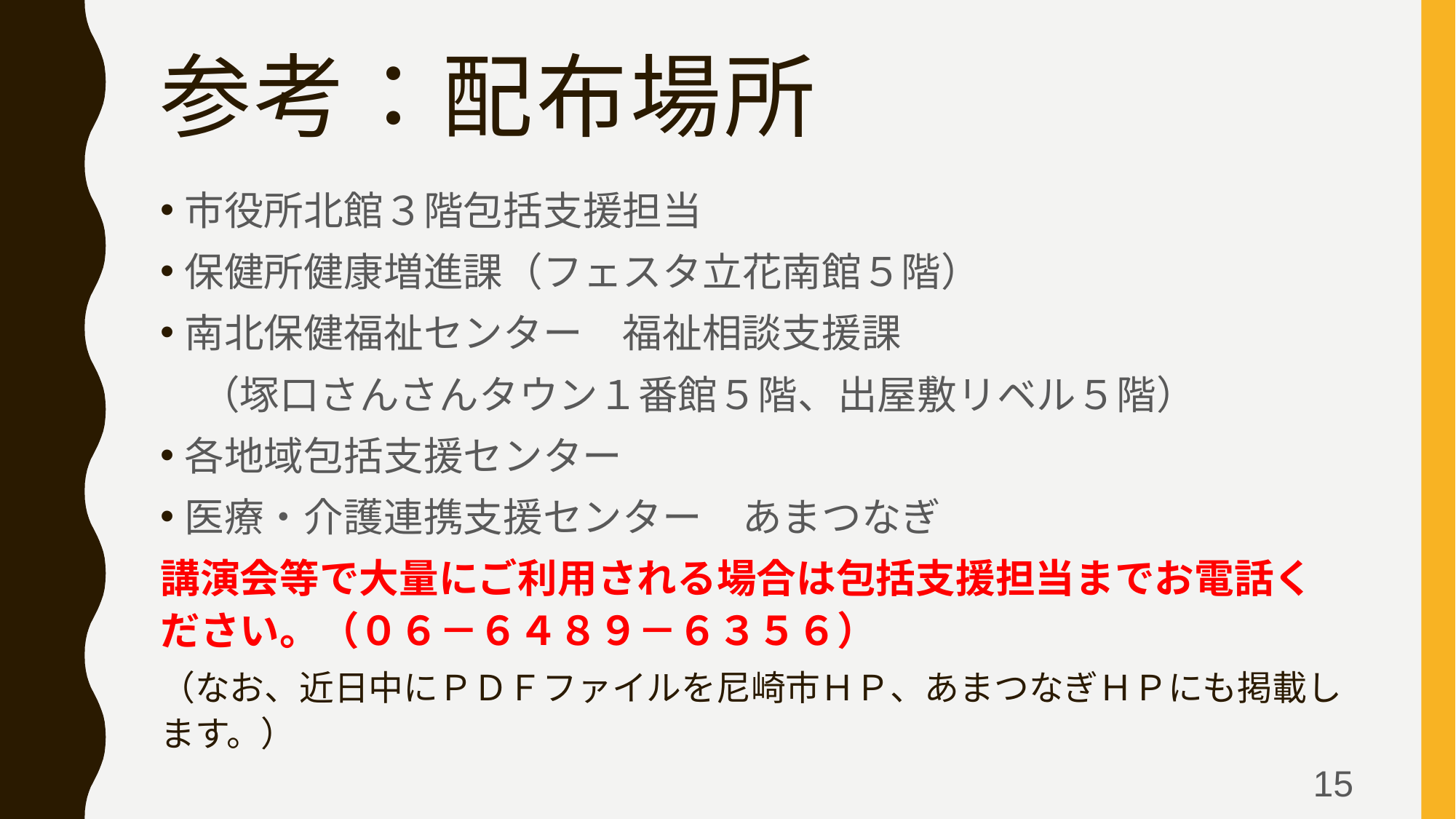

# 参考：配布場所
市役所北館３階包括支援担当
保健所健康増進課（フェスタ立花南館５階）
南北保健福祉センター　福祉相談支援課
　（塚口さんさんタウン１番館５階、出屋敷リベル５階）
各地域包括支援センター
医療・介護連携支援センター　あまつなぎ
講演会等で大量にご利用される場合は包括支援担当までお電話ください。（０６－６４８９－６３５６）
（なお、近日中にＰＤＦファイルを尼崎市ＨＰ、あまつなぎＨＰにも掲載します。）
15